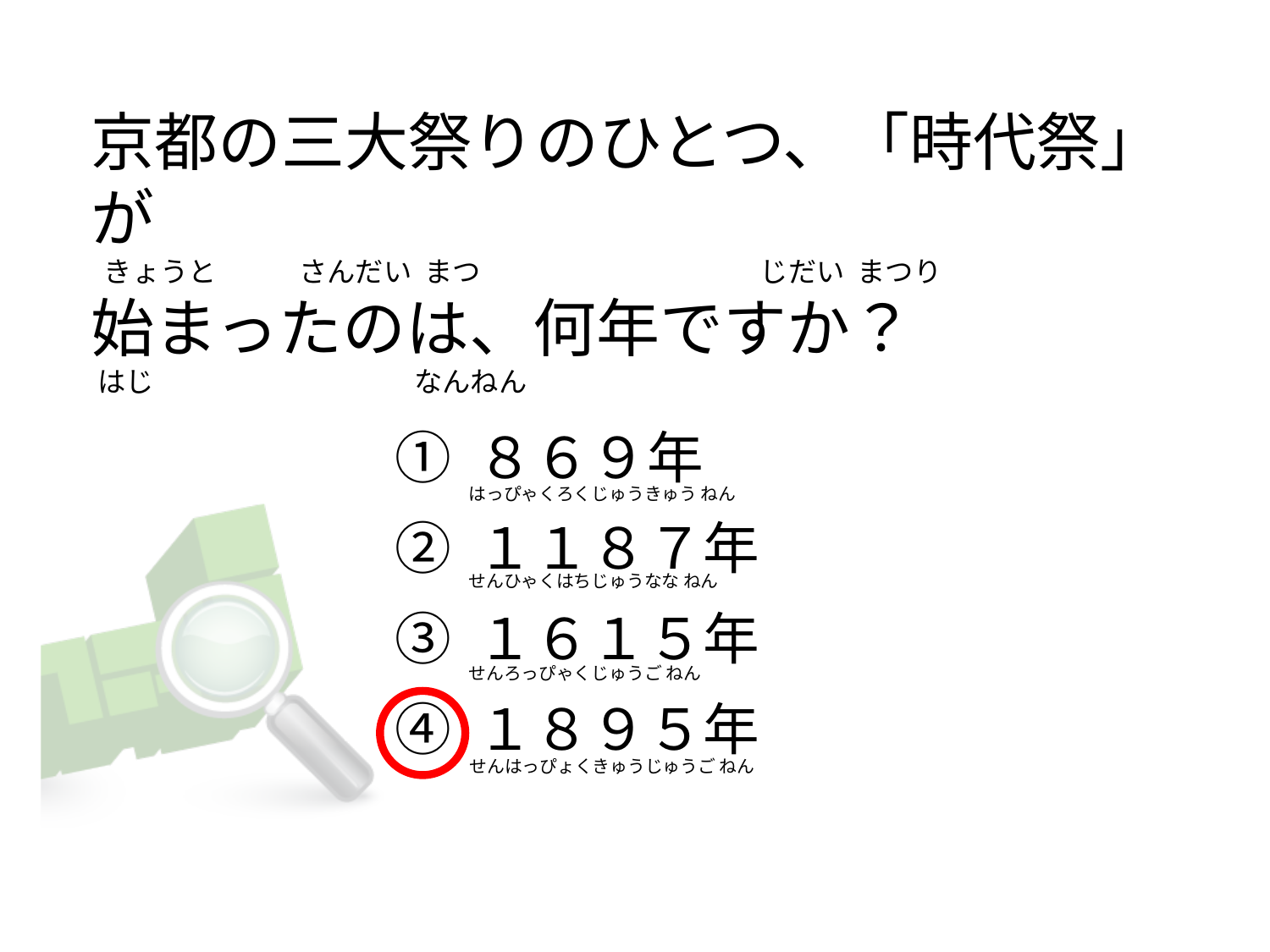

# 京都の三大祭りのひとつ、「時代祭」が   きょうと             さんだい  まつ                                            じだい  まつり 始まったのは、何年ですか？  はじ                                         なんねん
① ８６９年
② １１８７年
③ １６１５年
④ １８９５年
はっぴゃくろくじゅうきゅう ねん
せんひゃくはちじゅうなな ねん
せんろっぴゃくじゅうご ねん

せんはっぴょくきゅうじゅうご ねん